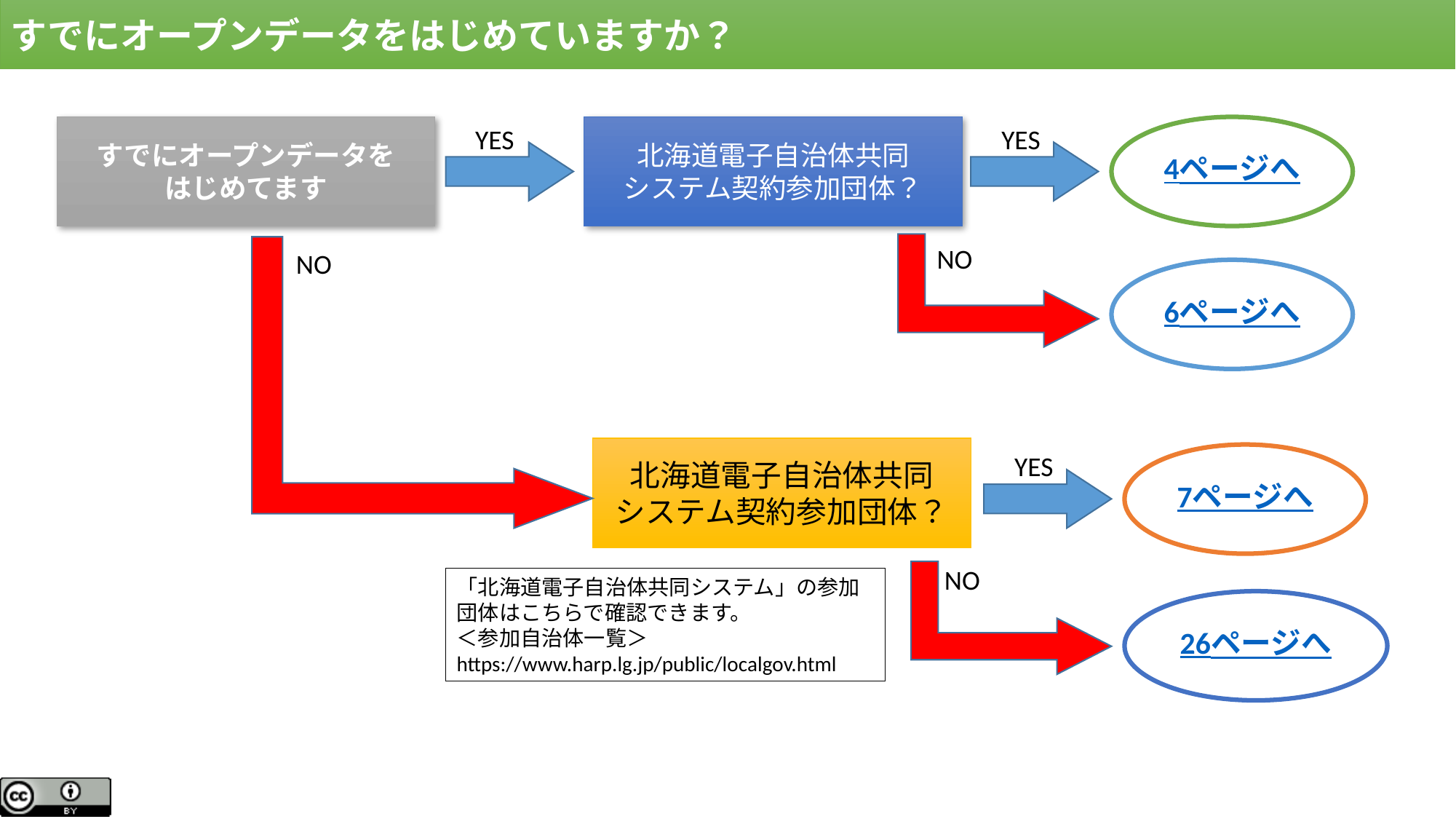

すでにオープンデータをはじめていますか？
YES
北海道電子自治体共同
システム契約参加団体？
YES
4ページへ
すでにオープンデータを
はじめてます

NO
NO
6ページへ
北海道電子自治体共同
システム契約参加団体？
YES
7ページへ

NO
「北海道電子自治体共同システム」の参加団体はこちらで確認できます。
＜参加自治体一覧＞
https://www.harp.lg.jp/public/localgov.html
26ページへ
3